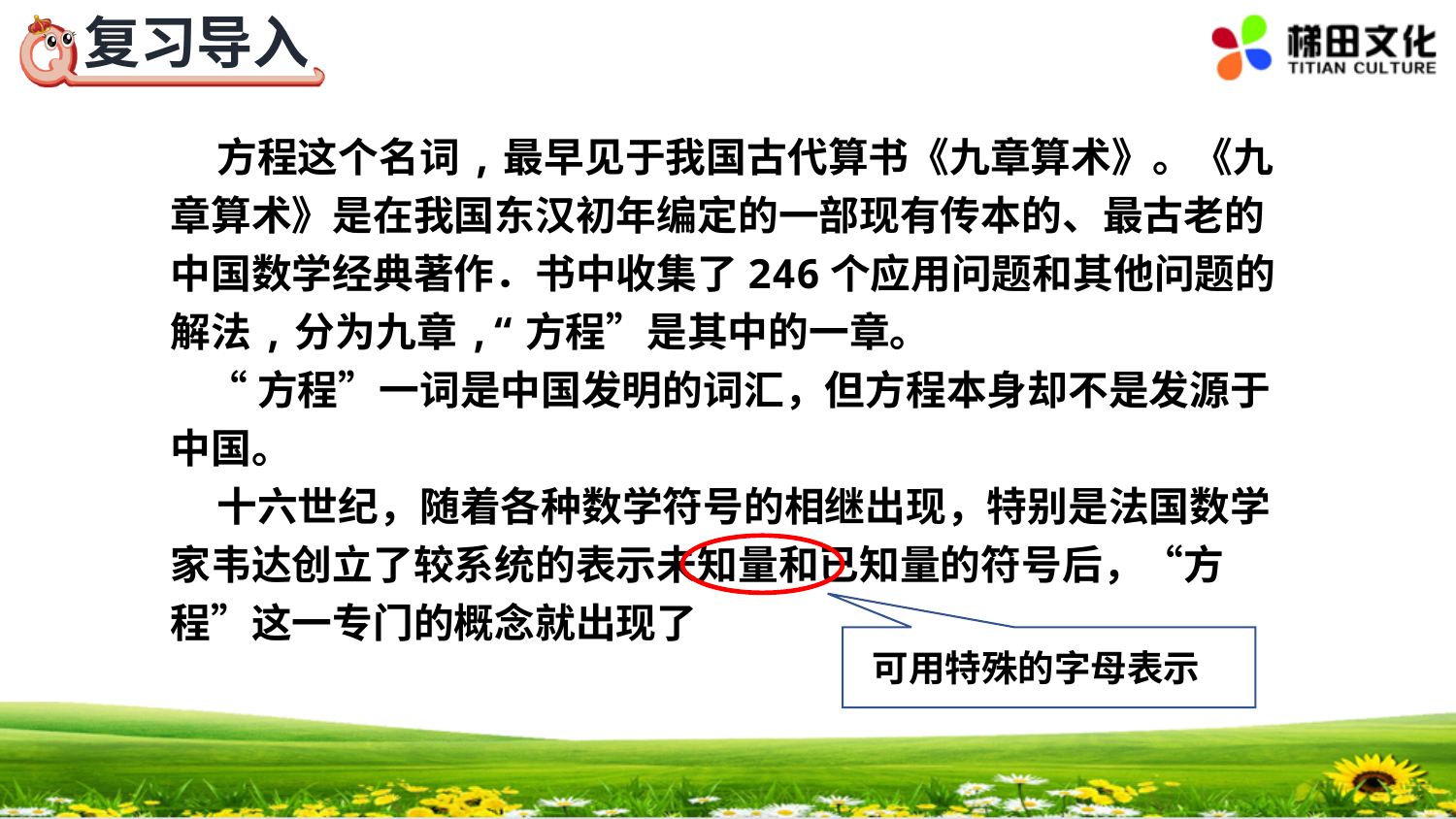

方程这个名词,最早见于我国古代算书《九章算术》。《九章算术》是在我国东汉初年编定的一部现有传本的、最古老的中国数学经典著作．书中收集了246个应用问题和其他问题的解法,分为九章,“方程”是其中的一章。
    “方程”一词是中国发明的词汇，但方程本身却不是发源于中国。
    十六世纪，随着各种数学符号的相继出现，特别是法国数学家韦达创立了较系统的表示未知量和已知量的符号后，“方程”这一专门的概念就出现了

可用特殊的字母表示